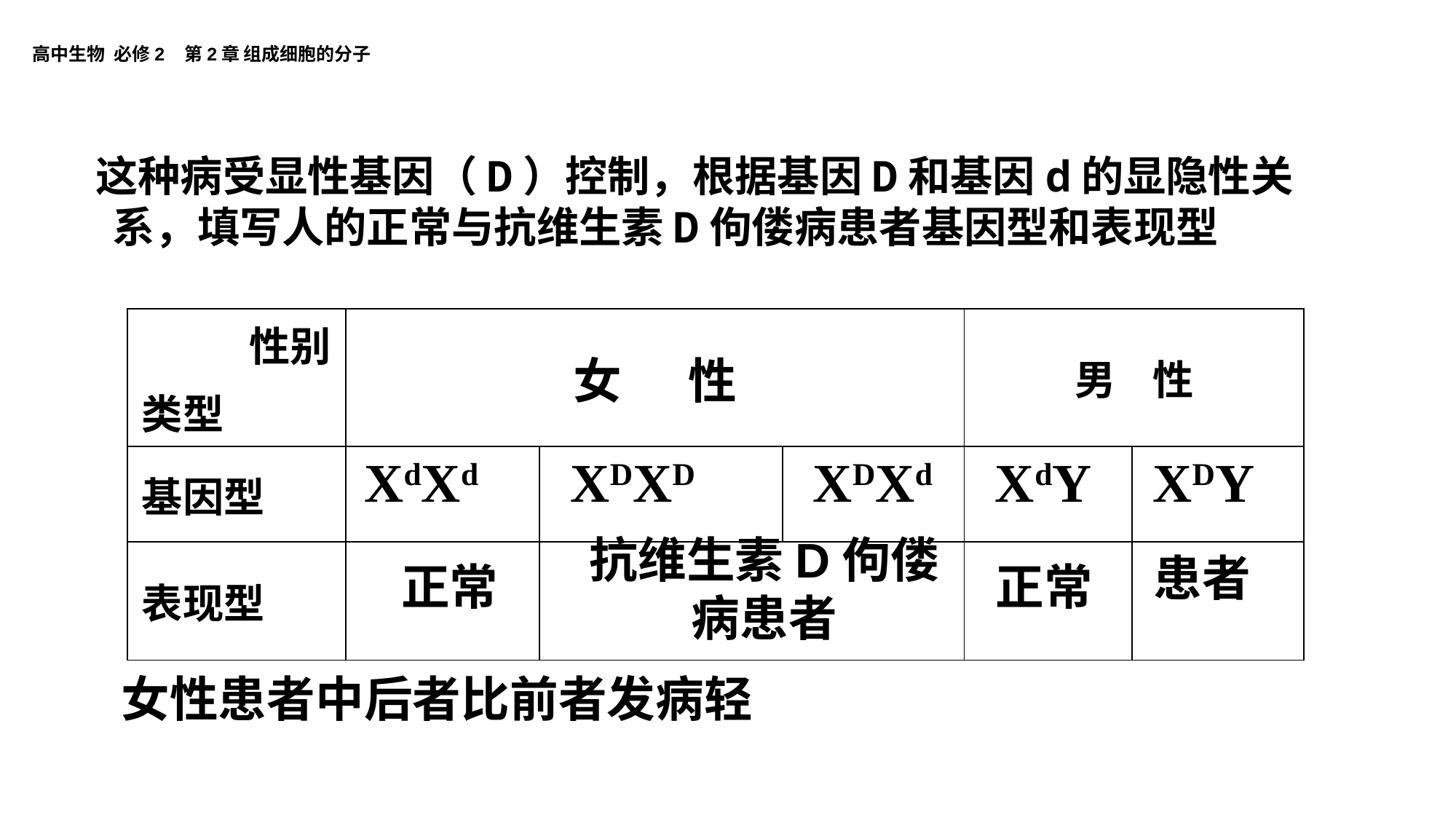

这种病受显性基因（D）控制，根据基因D和基因d的显隐性关系，填写人的正常与抗维生素D佝偻病患者基因型和表现型
| 性别 类型 | 女 性 |  |  | 男 性 |  |
| --- | --- | --- | --- | --- | --- |
| 基因型 |  |  |  |  |  |
| 表现型 |  |  |  |  |  |
XdXd
XDXD
XDXd
XdY
XDY
抗维生素D佝偻病患者
患者
正常
正常
女性患者中后者比前者发病轻